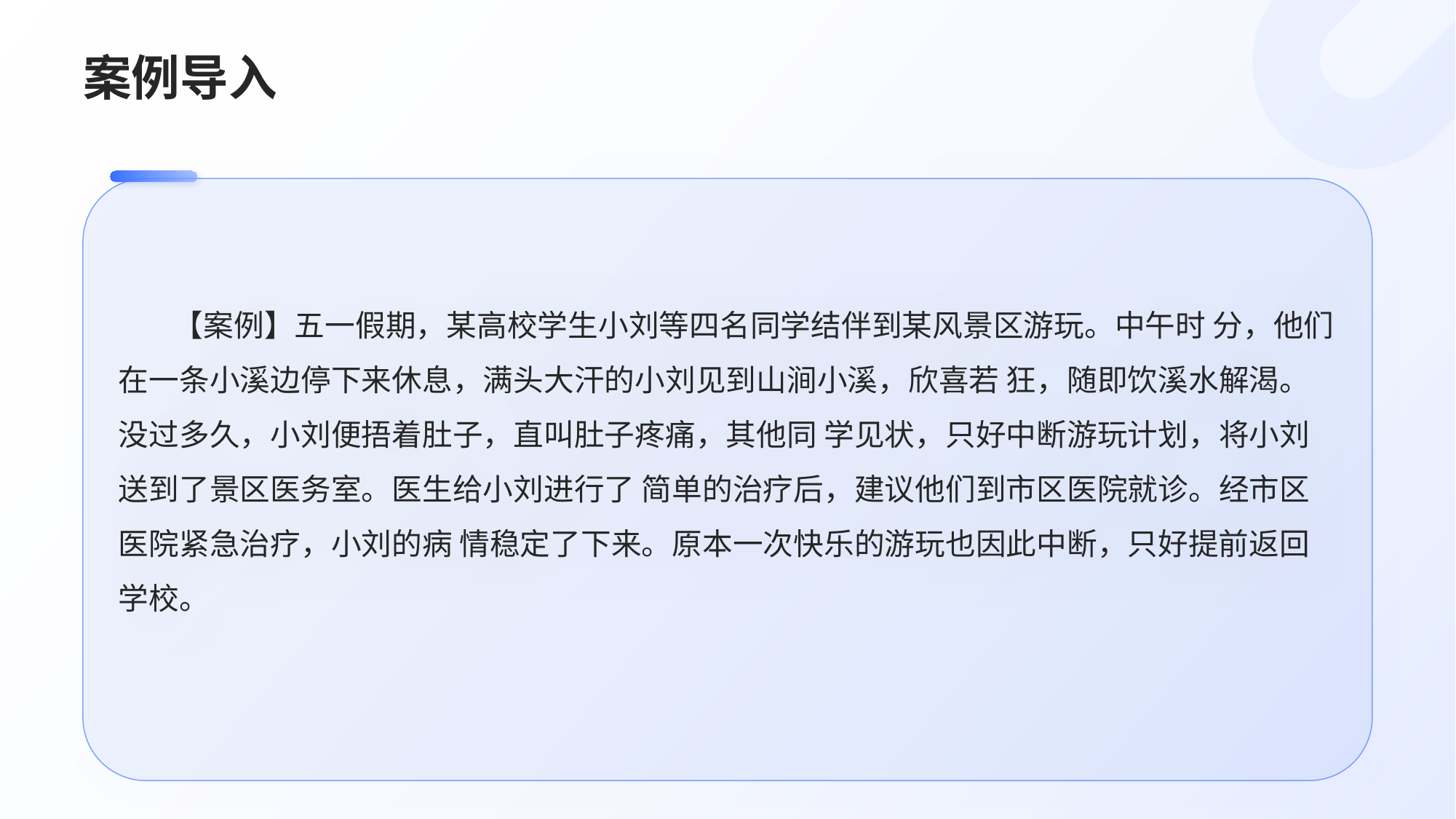

# 案例导入

【案例】五一假期，某高校学生小刘等四名同学结伴到某风景区游玩。中午时 分，他们在一条小溪边停下来休息，满头大汗的小刘见到山涧小溪，欣喜若 狂，随即饮溪水解渴。没过多久，小刘便捂着肚子，直叫肚子疼痛，其他同 学见状，只好中断游玩计划，将小刘送到了景区医务室。医生给小刘进行了 简单的治疗后，建议他们到市区医院就诊。经市区医院紧急治疗，小刘的病 情稳定了下来。原本一次快乐的游玩也因此中断，只好提前返回学校。